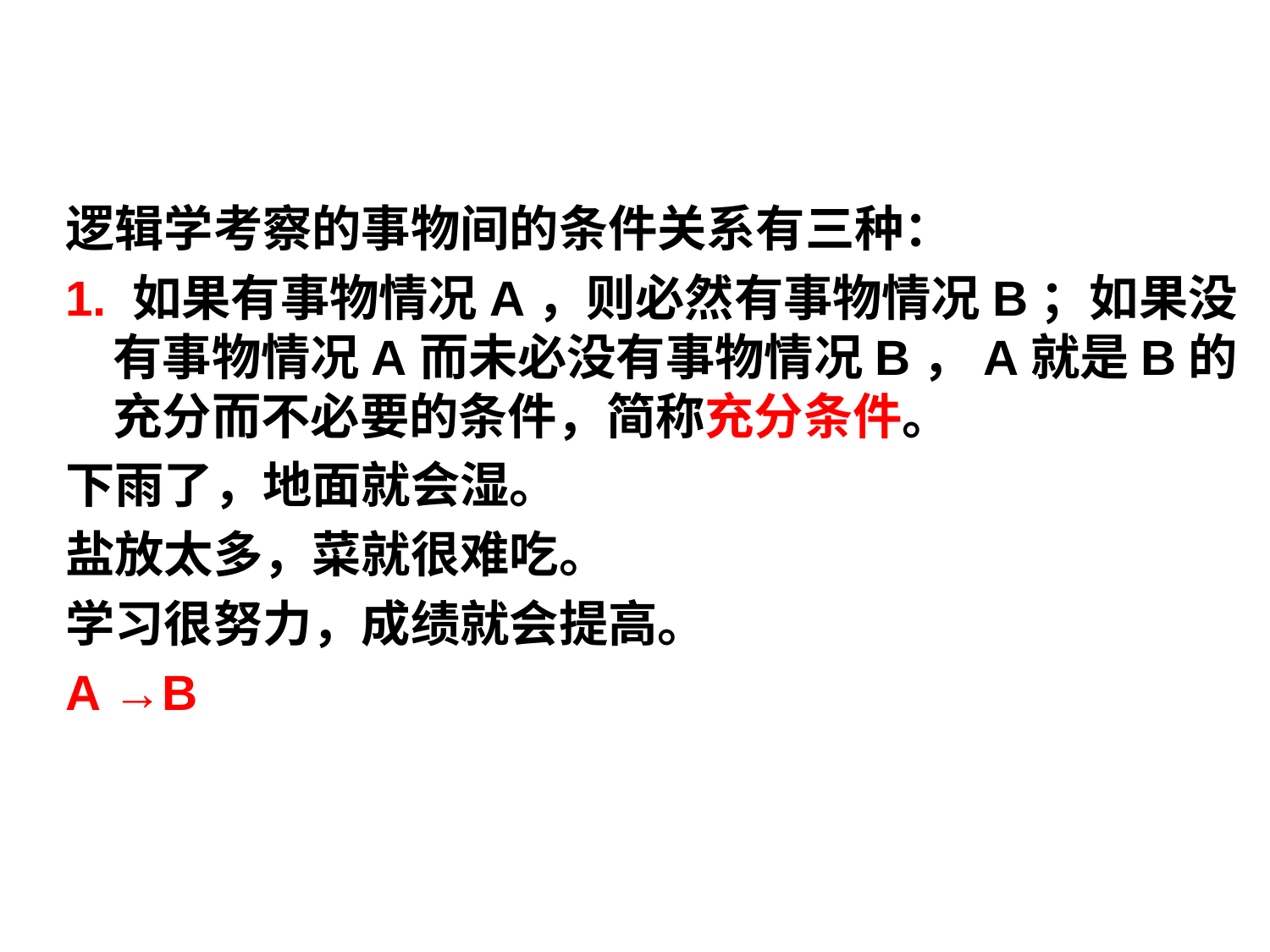

逻辑学考察的事物间的条件关系有三种：
1. 如果有事物情况A，则必然有事物情况B；如果没有事物情况A而未必没有事物情况B，A就是B的充分而不必要的条件，简称充分条件。
下雨了，地面就会湿。
盐放太多，菜就很难吃。
学习很努力，成绩就会提高。
A →B